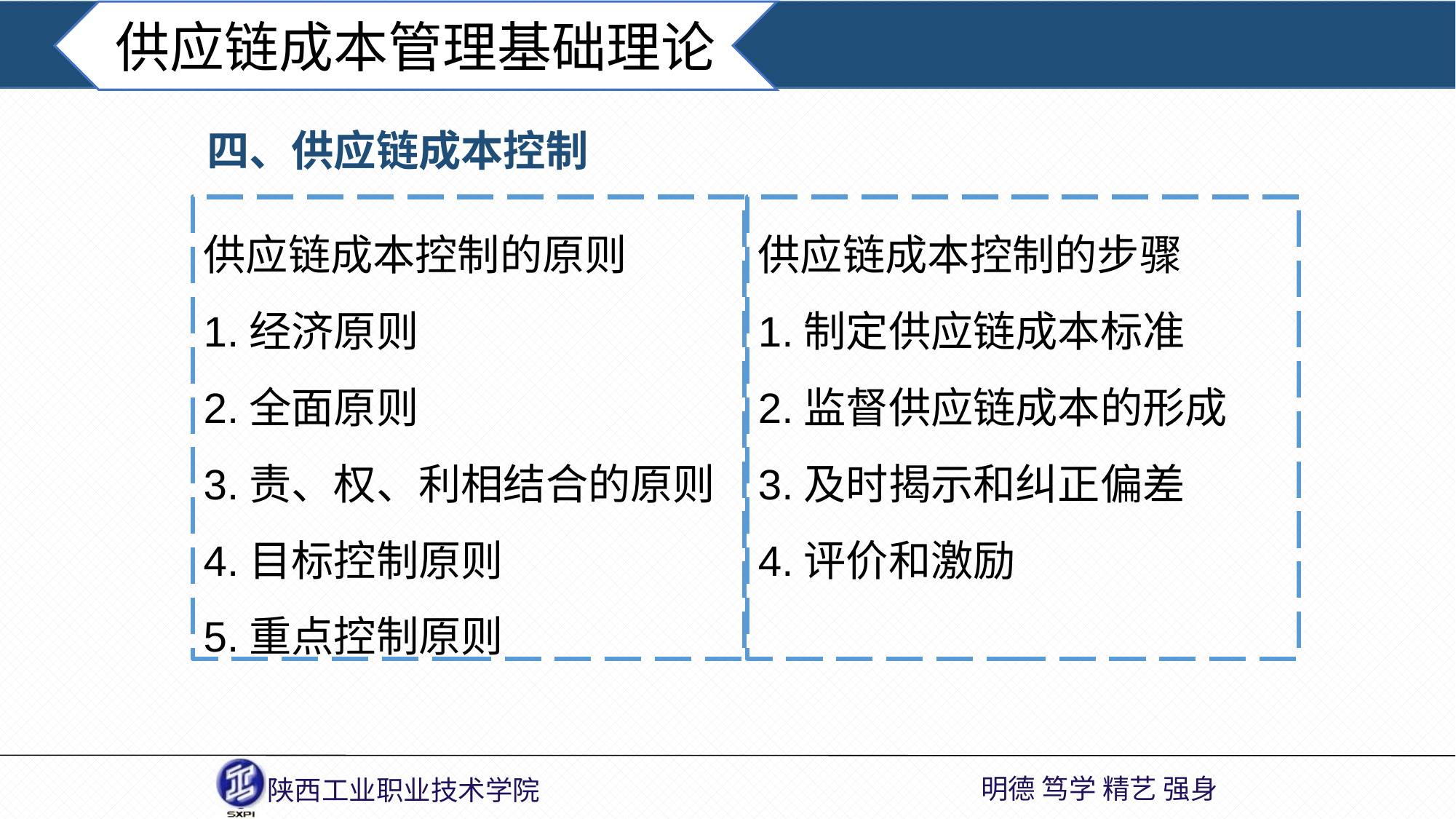

供应链成本管理基础理论
四、供应链成本控制
供应链成本控制的原则
1.经济原则
2.全面原则
3.责、权、利相结合的原则
4.目标控制原则
5.重点控制原则

供应链成本控制的步骤
1.制定供应链成本标准
2.监督供应链成本的形成
3.及时揭示和纠正偏差
4.评价和激励